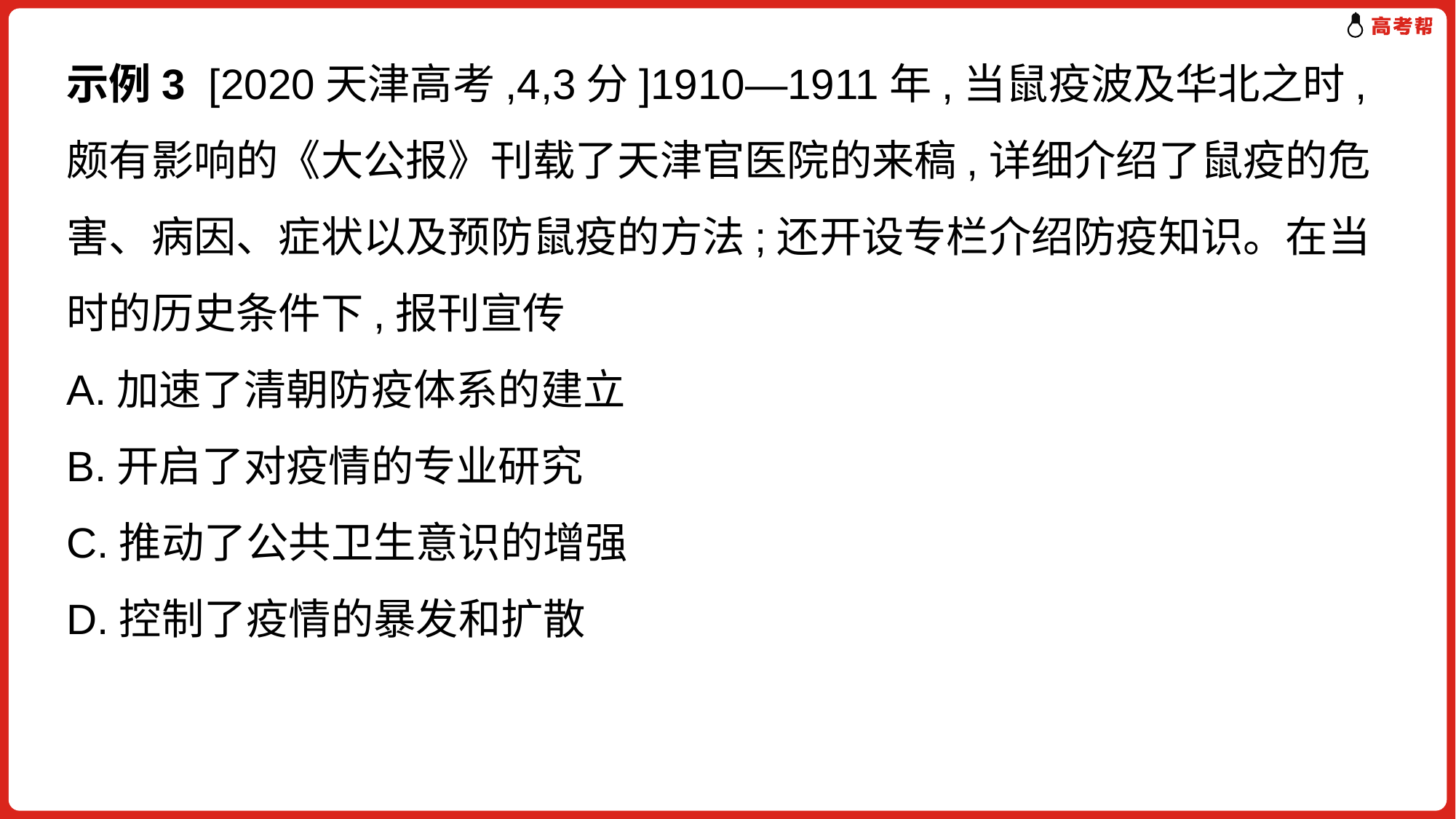

示例3  [2020天津高考,4,3分]1910—1911年,当鼠疫波及华北之时,颇有影响的《大公报》刊载了天津官医院的来稿,详细介绍了鼠疫的危害、病因、症状以及预防鼠疫的方法;还开设专栏介绍防疫知识。在当时的历史条件下,报刊宣传
A.加速了清朝防疫体系的建立
B.开启了对疫情的专业研究
C.推动了公共卫生意识的增强
D.控制了疫情的暴发和扩散